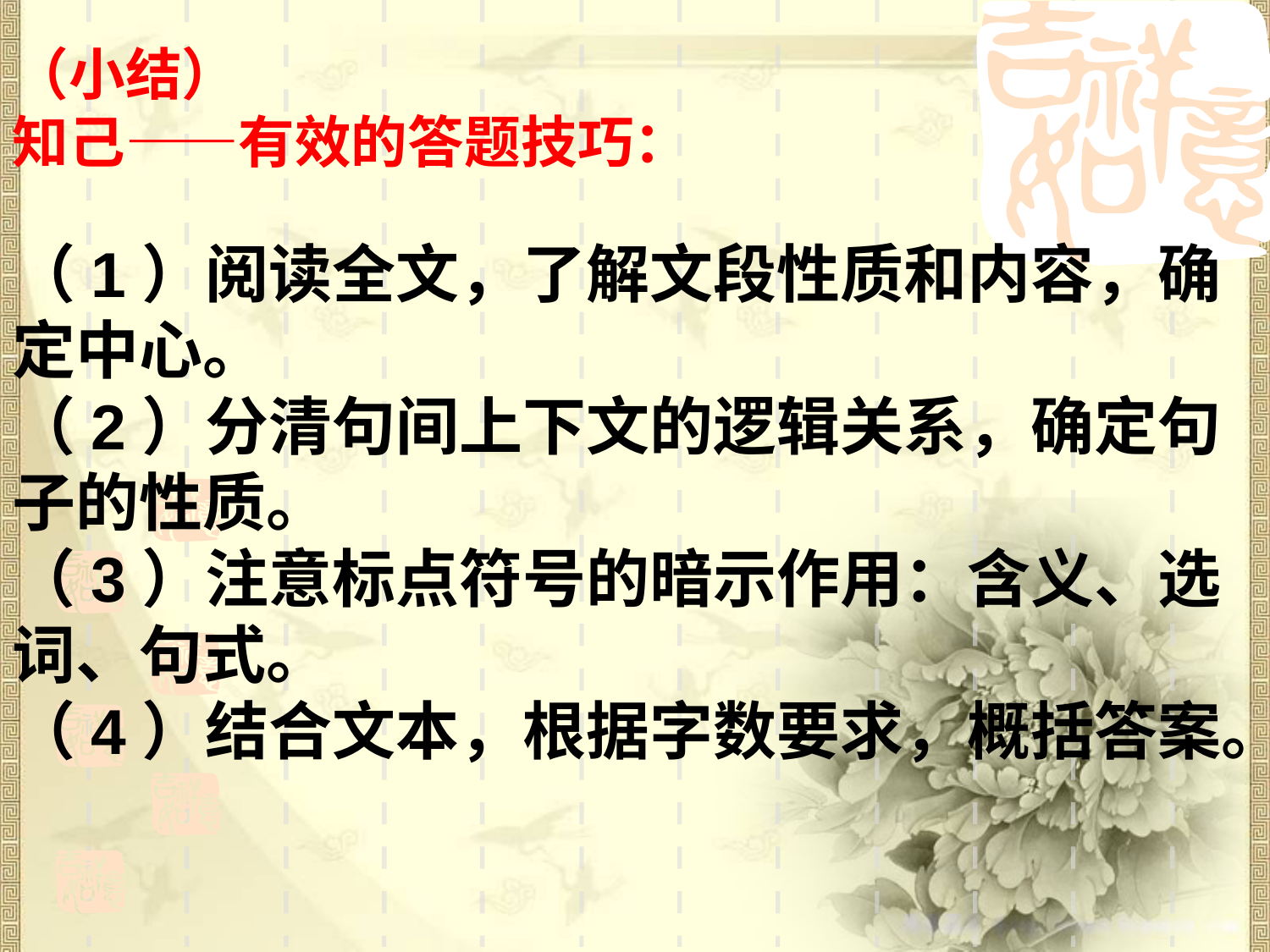

（小结）
知己——有效的答题技巧：

（1）阅读全文，了解文段性质和内容，确
定中心。
（2）分清句间上下文的逻辑关系，确定句
子的性质。
（3）注意标点符号的暗示作用：含义、选
词、句式。
（4）结合文本，根据字数要求，概括答案。